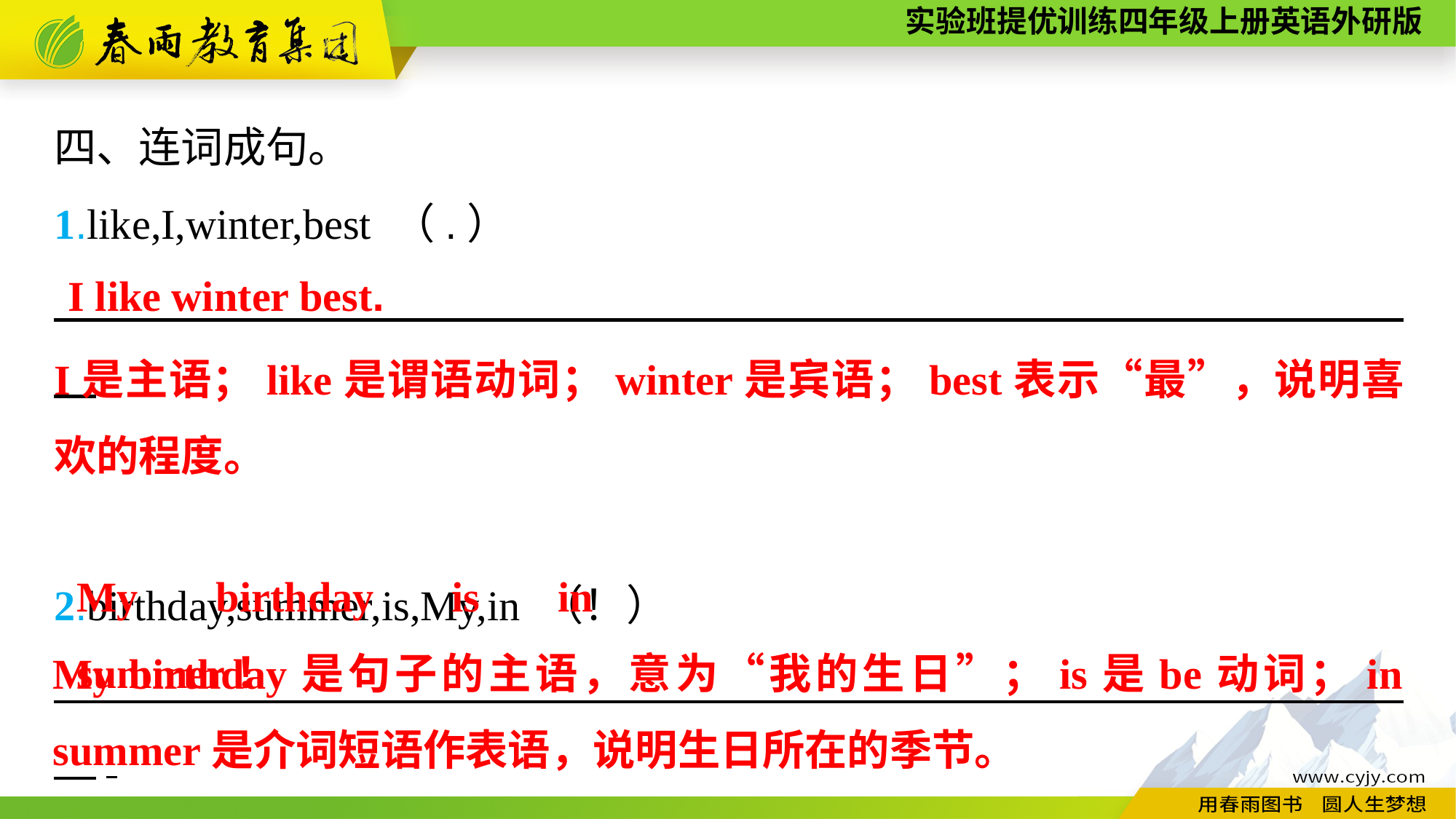

四、连词成句。
1.like,I,winter,best （.）
　　　　　　　　　　　　　　　　　　　　　　　　　　　　　  　　.

2.birthday,summer,is,My,in （！）
　　　　　　　　　　　　　　　　　　　　　　　　　　　　　  　　.

I like winter best.
I是主语；like是谓语动词；winter是宾语；best表示“最”，说明喜欢的程度。
My birthday is in summer！
My birthday是句子的主语，意为“我的生日”；is是be动词；in summer是介词短语作表语，说明生日所在的季节。